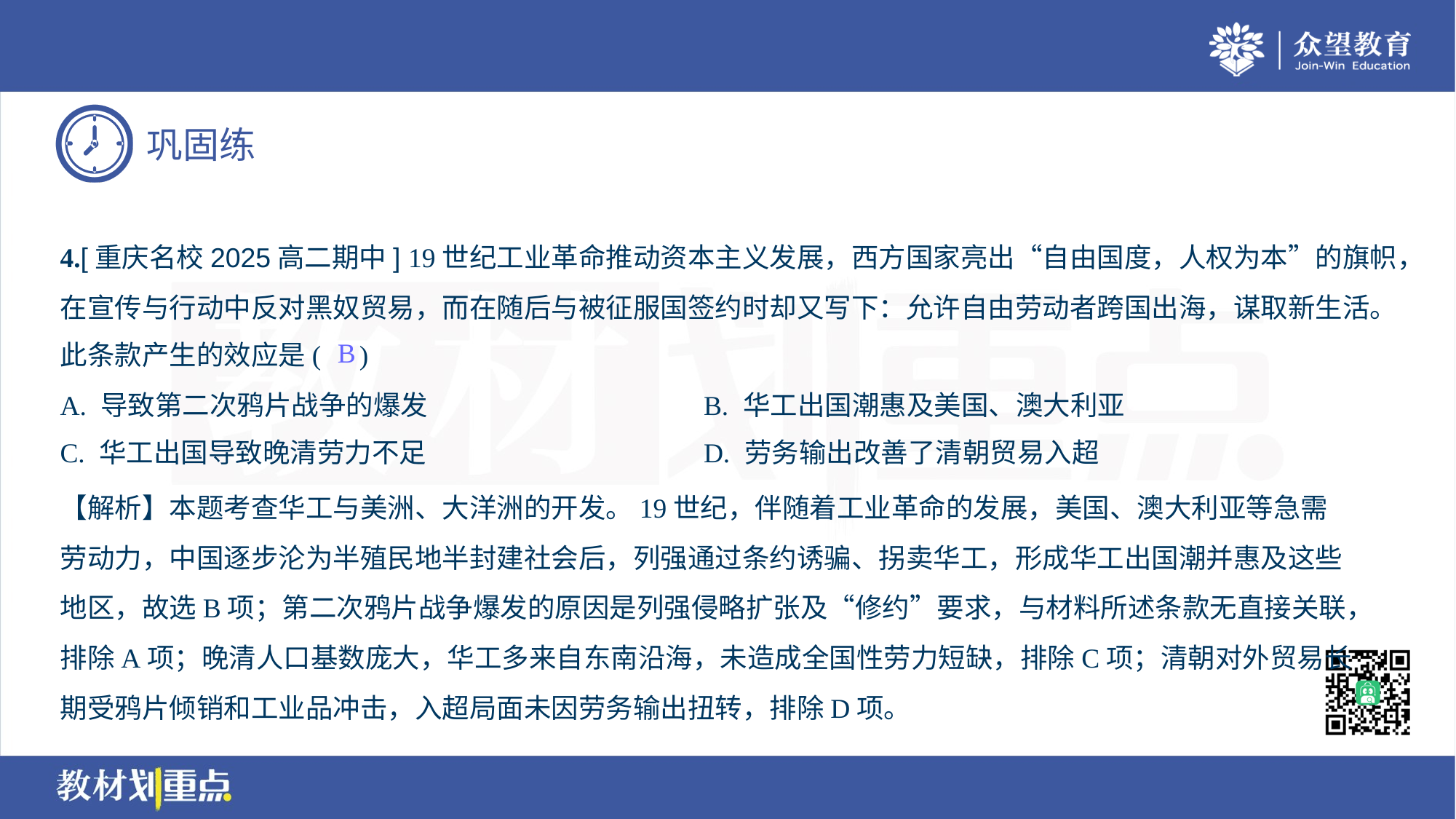

4.[重庆名校2025高二期中] 19世纪工业革命推动资本主义发展，西方国家亮出“自由国度，人权为本”的旗帜，
在宣传与行动中反对黑奴贸易，而在随后与被征服国签约时却又写下：允许自由劳动者跨国出海，谋取新生活。
此条款产生的效应是(     )
B
A. 导致第二次鸦片战争的爆发	B. 华工出国潮惠及美国、澳大利亚
C. 华工出国导致晚清劳力不足	D. 劳务输出改善了清朝贸易入超
【解析】本题考查华工与美洲、大洋洲的开发。19世纪，伴随着工业革命的发展，美国、澳大利亚等急需
劳动力，中国逐步沦为半殖民地半封建社会后，列强通过条约诱骗、拐卖华工，形成华工出国潮并惠及这些
地区，故选B项；第二次鸦片战争爆发的原因是列强侵略扩张及“修约”要求，与材料所述条款无直接关联，
排除A项；晚清人口基数庞大，华工多来自东南沿海，未造成全国性劳力短缺，排除C项；清朝对外贸易长
期受鸦片倾销和工业品冲击，入超局面未因劳务输出扭转，排除D项。